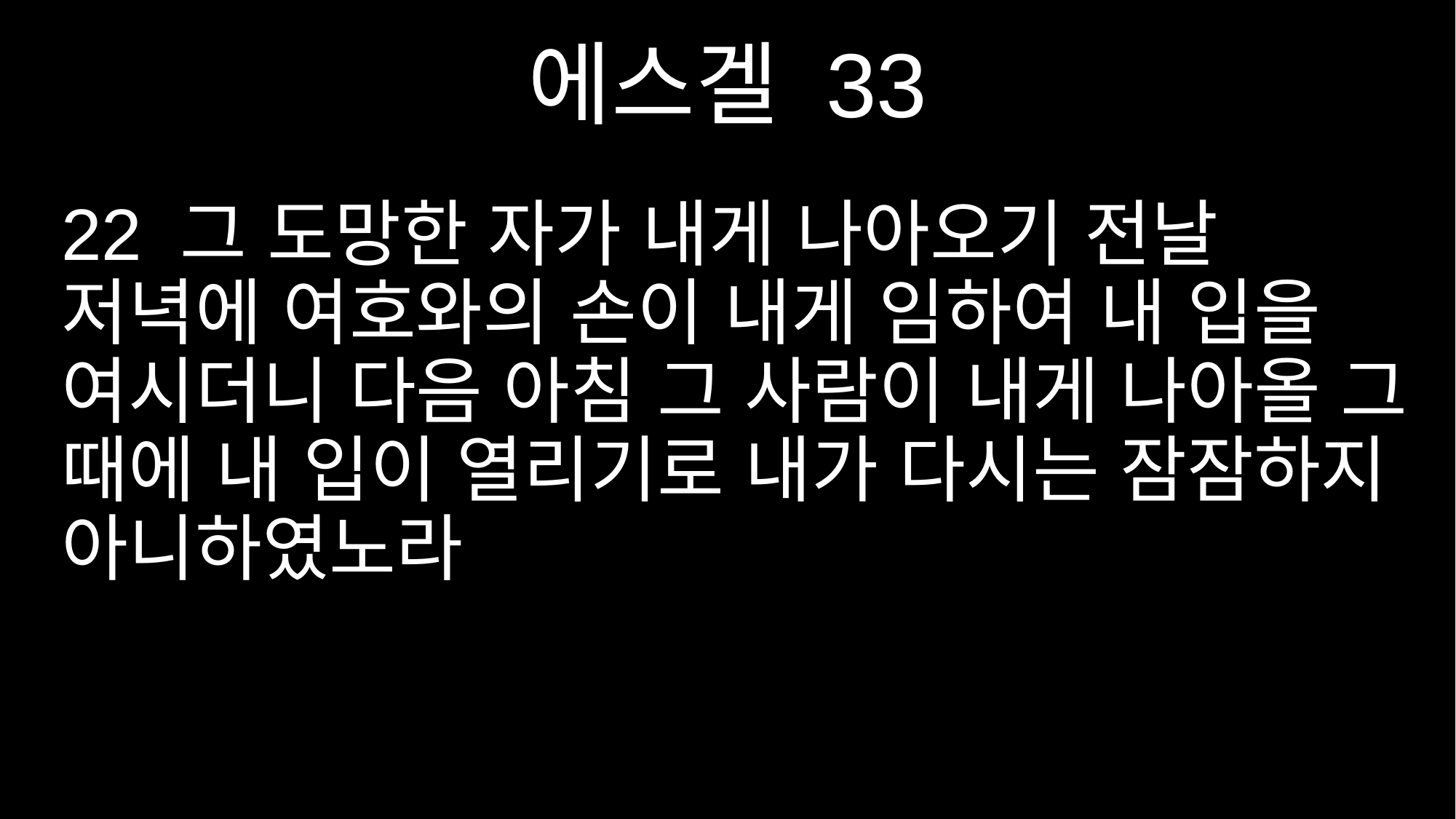

에스겔 33
22 그 도망한 자가 내게 나아오기 전날 저녁에 여호와의 손이 내게 임하여 내 입을 여시더니 다음 아침 그 사람이 내게 나아올 그 때에 내 입이 열리기로 내가 다시는 잠잠하지 아니하였노라